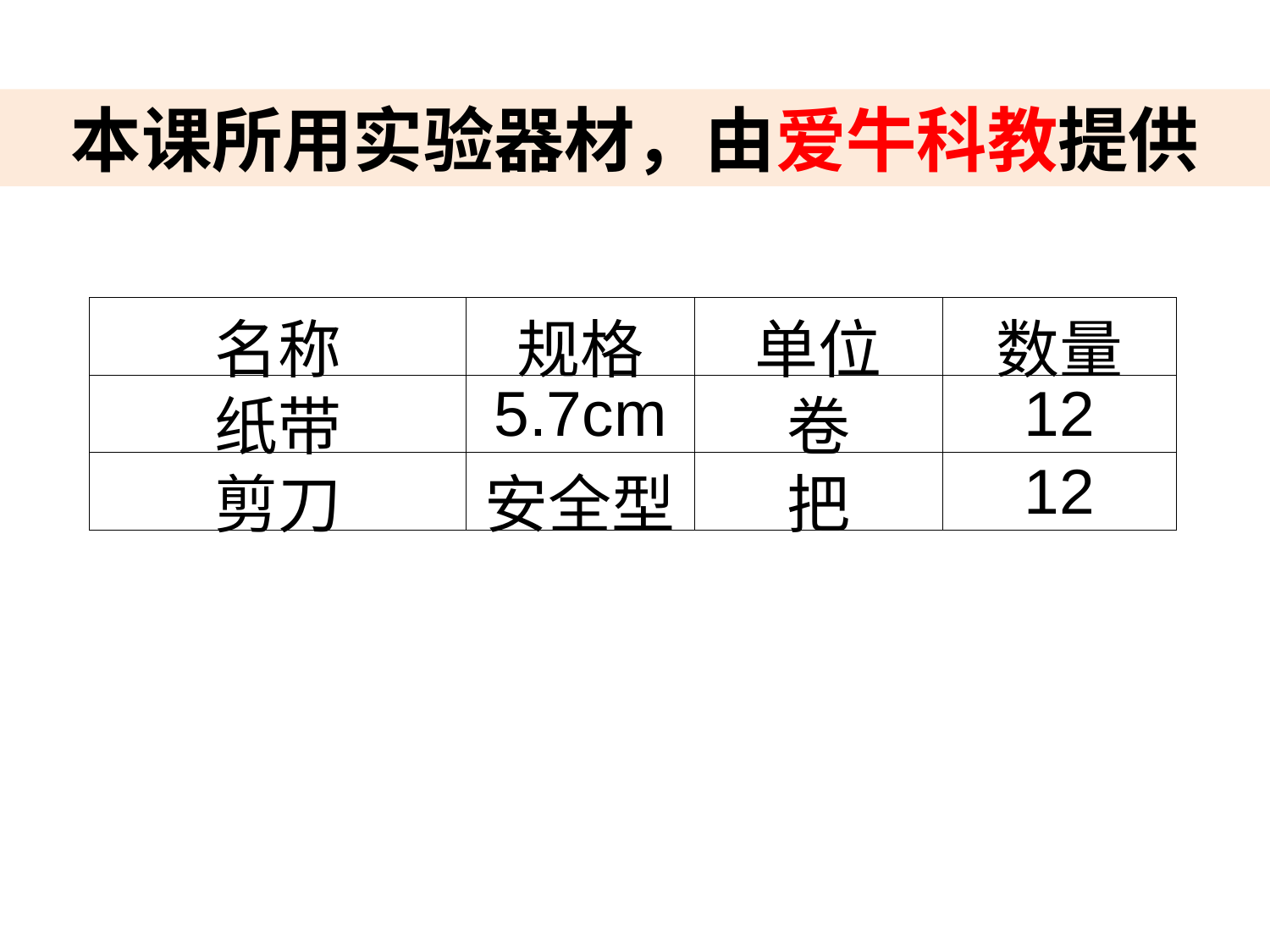

本课所用实验器材，由爱牛科教提供
| 名称 | 规格 | 单位 | 数量 |
| --- | --- | --- | --- |
| 纸带 | 5.7cm | 卷 | 12 |
| 剪刀 | 安全型 | 把 | 12 |